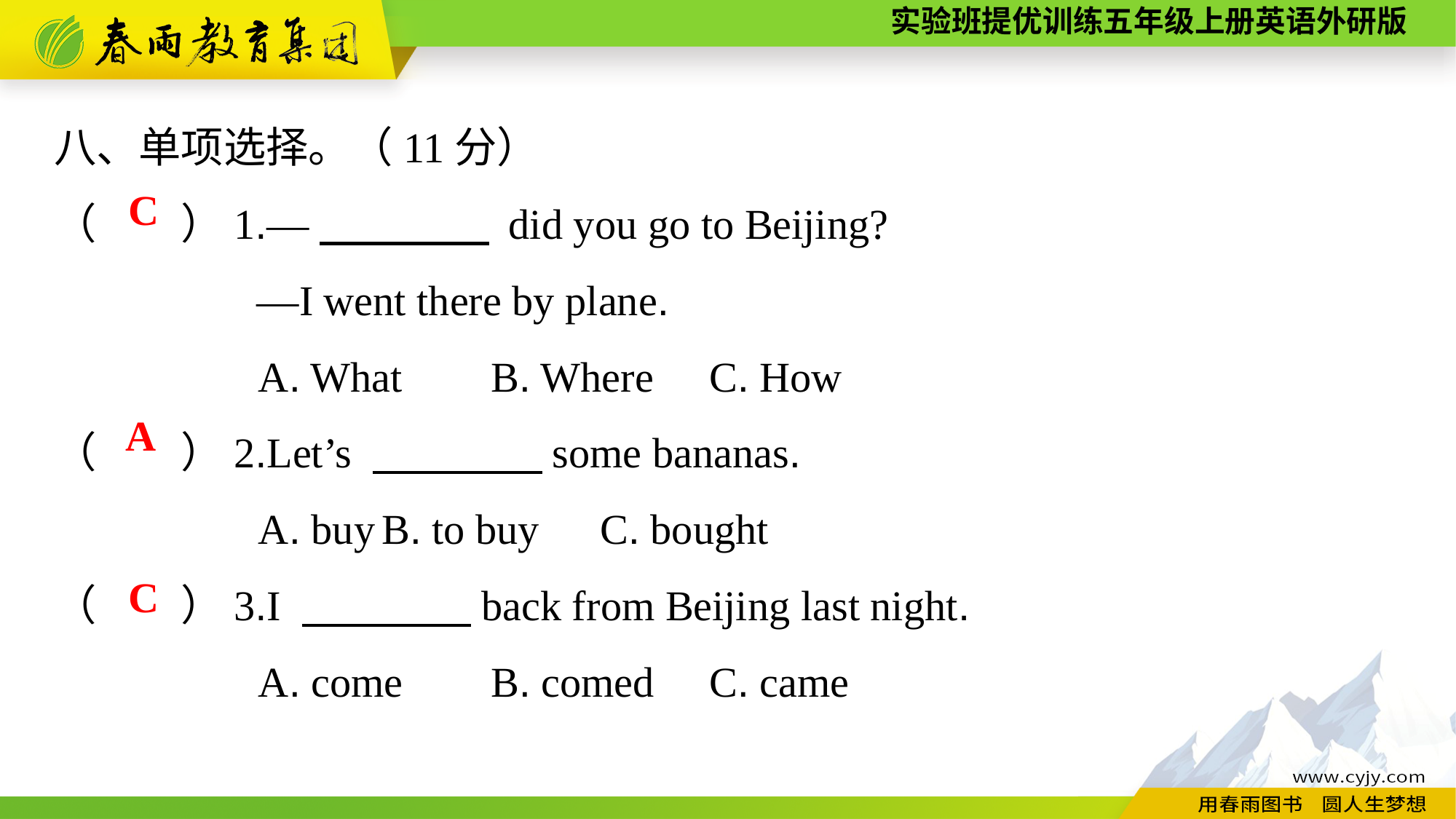

八、单项选择。（11分）
（　　）1.—　　　　 did you go to Beijing?
—I went there by plane.
A. What	B. Where	C. How
（　　）2.Let’s 　　　　some bananas.
A. buy	B. to buy	C. bought
（　　）3.I 　　　　back from Beijing last night.
A. come	B. comed	C. came
C
A
C